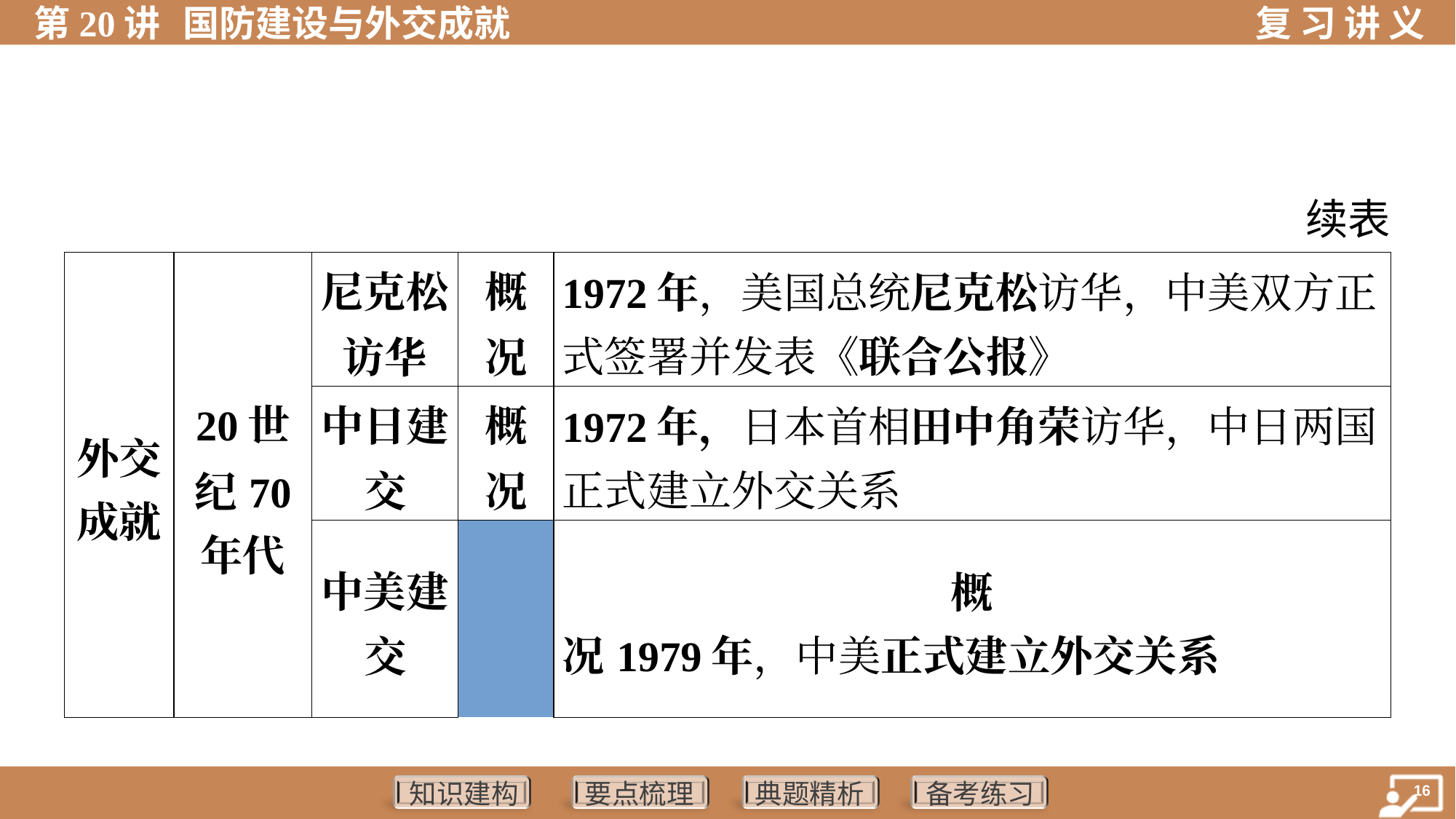

续表
| 外交 成就 | 20世 纪70 年代 | 尼克松 访华 |  | 概 况 | 1972年，美国总统尼克松访华，中美双方正 式签署并发表《联合公报》 |
| --- | --- | --- | --- | --- | --- |
|  |  | 中日建 交 |  | 概 况 | 1972年，日本首相田中角荣访华，中日两国 正式建立外交关系 |
|  |  | 中美建 交 |  | 概 况 | 1979年，中美正式建立外交关系 |